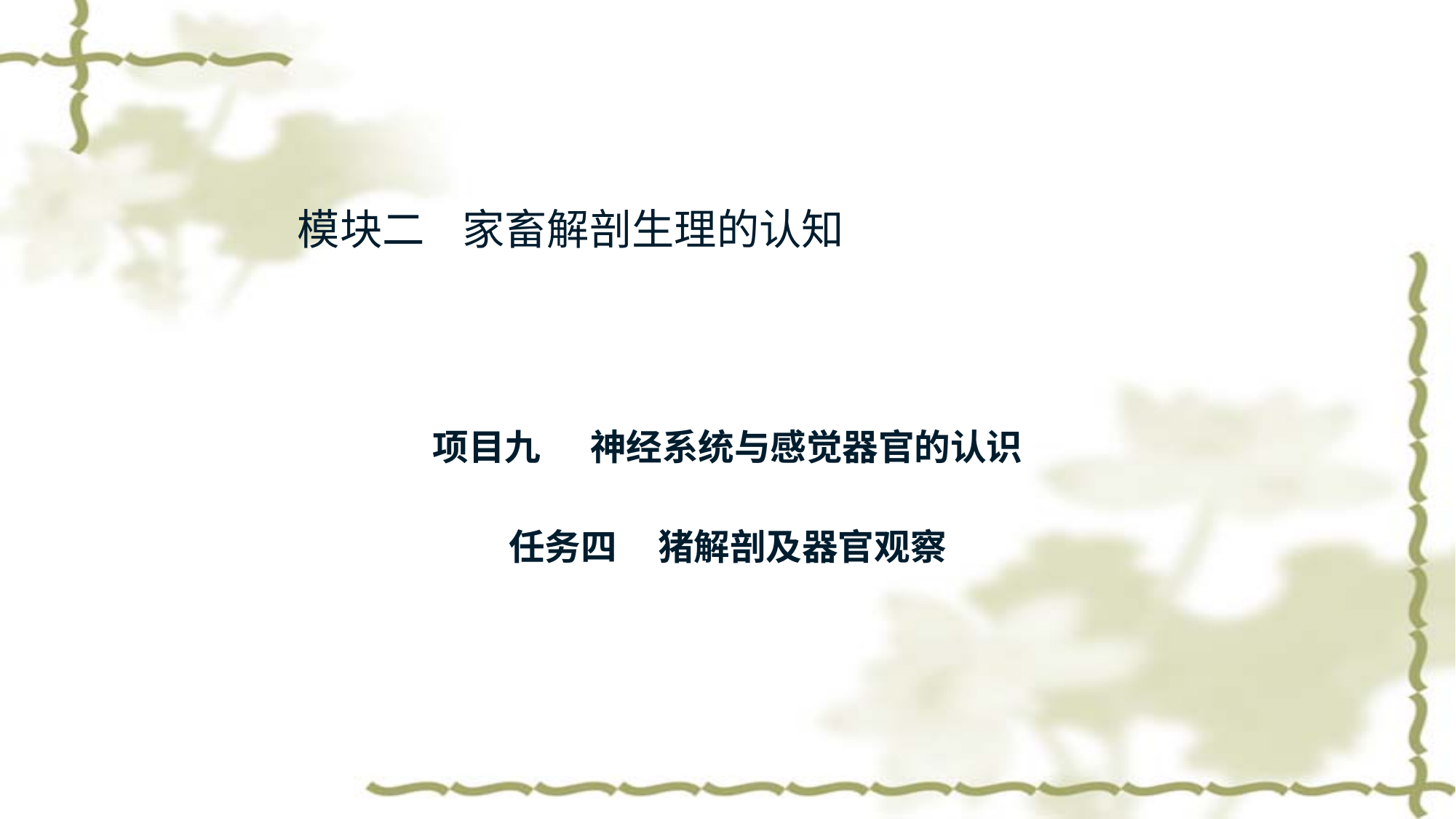

模块二    家畜解剖生理的认知
项目九      神经系统与感觉器官的认识

任务四     猪解剖及器官观察